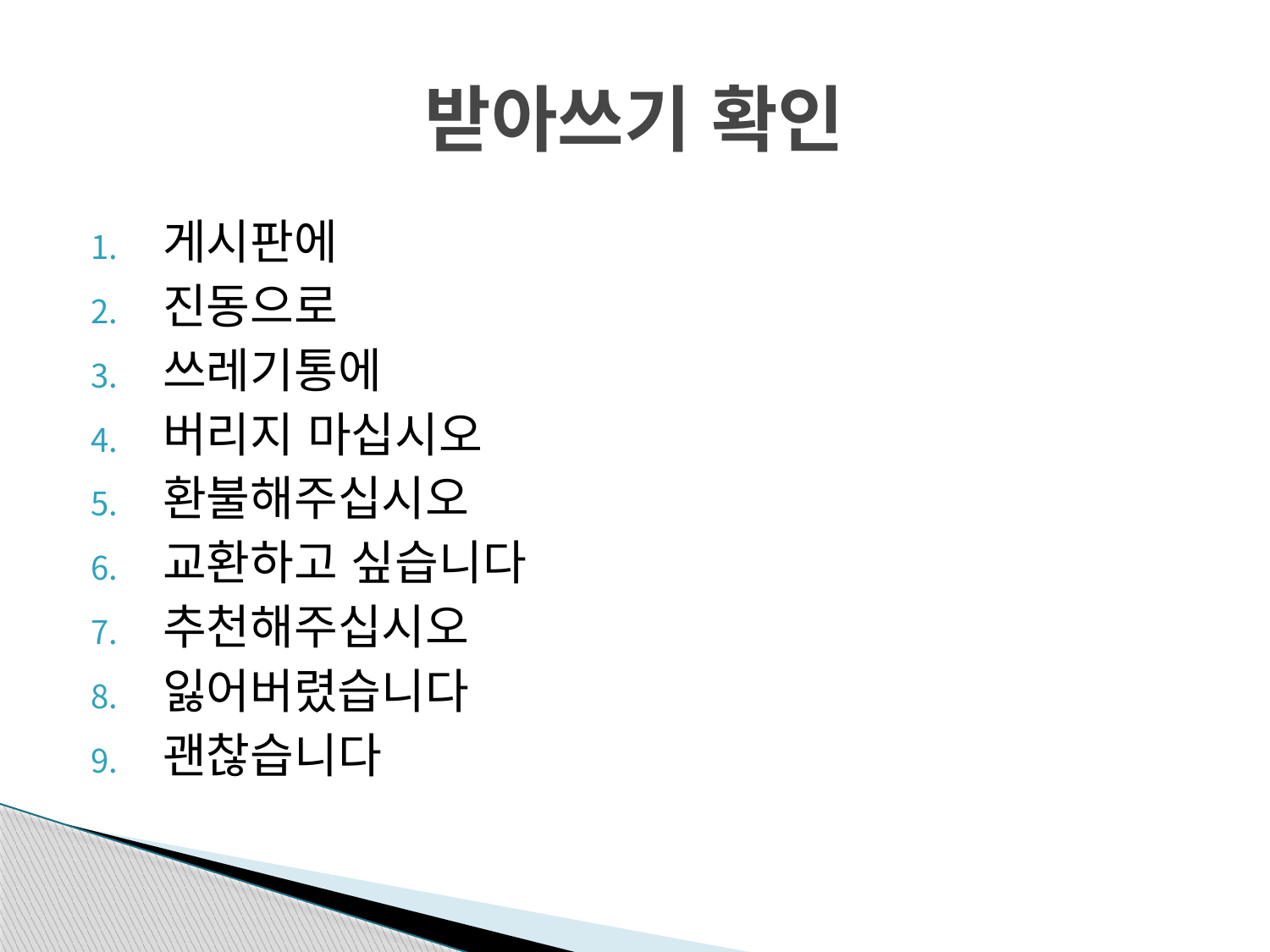

# 받아쓰기 확인
게시판에
진동으로
쓰레기통에
버리지 마십시오
환불해주십시오
교환하고 싶습니다
추천해주십시오
잃어버렸습니다
괜찮습니다